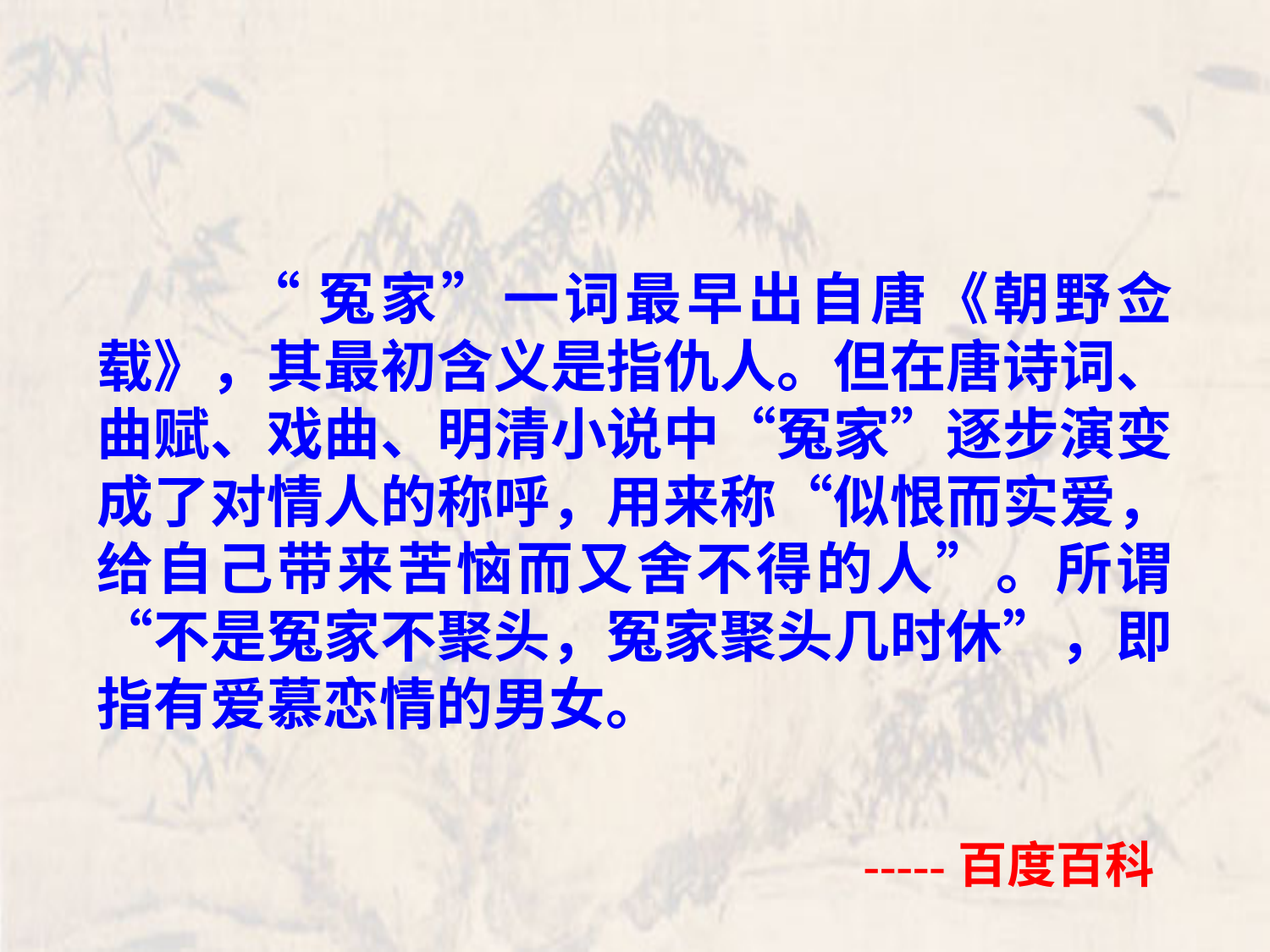

“冤家”一词最早出自唐《朝野佥载》，其最初含义是指仇人。但在唐诗词、曲赋、戏曲、明清小说中“冤家”逐步演变成了对情人的称呼，用来称“似恨而实爱，给自己带来苦恼而又舍不得的人”。所谓“不是冤家不聚头，冤家聚头几时休”，即指有爱慕恋情的男女。

                                                      -----百度百科